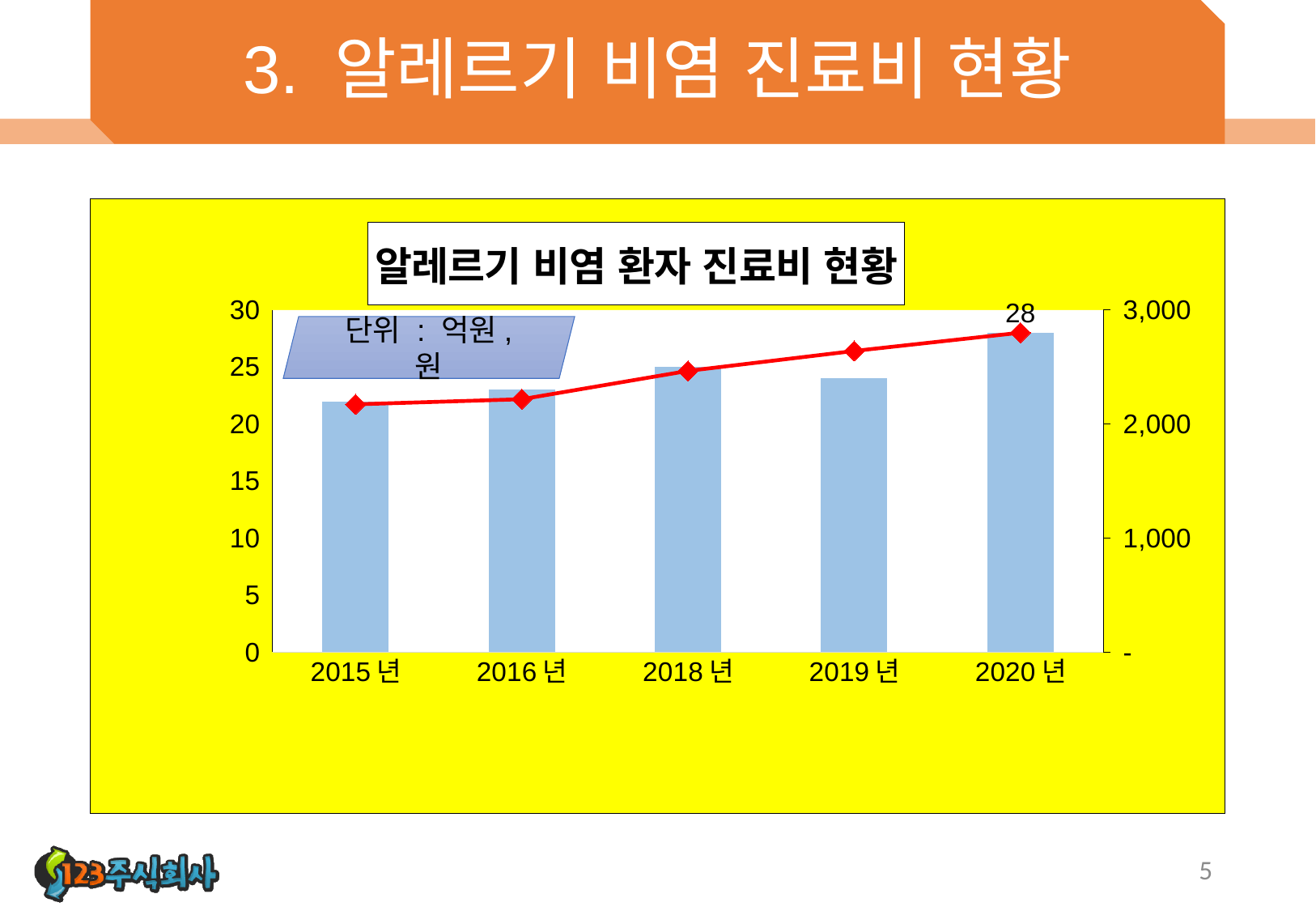

# 3. 알레르기 비염 진료비 현황

### Chart: 알레르기 비염 환자 진료비 현황

| Category | 입원 | 외래 |
|---|---|---|
| 2015년 | 22.0 | 2173.0 |
| 2016년 | 23.0 | 2218.0 |
| 2018년 | 25.0 | 2466.0 |
| 2019년 | 24.0 | 2641.0 |
| 2020년 | 28.0 | 2801.0 |
단위 : 억원, 원
5